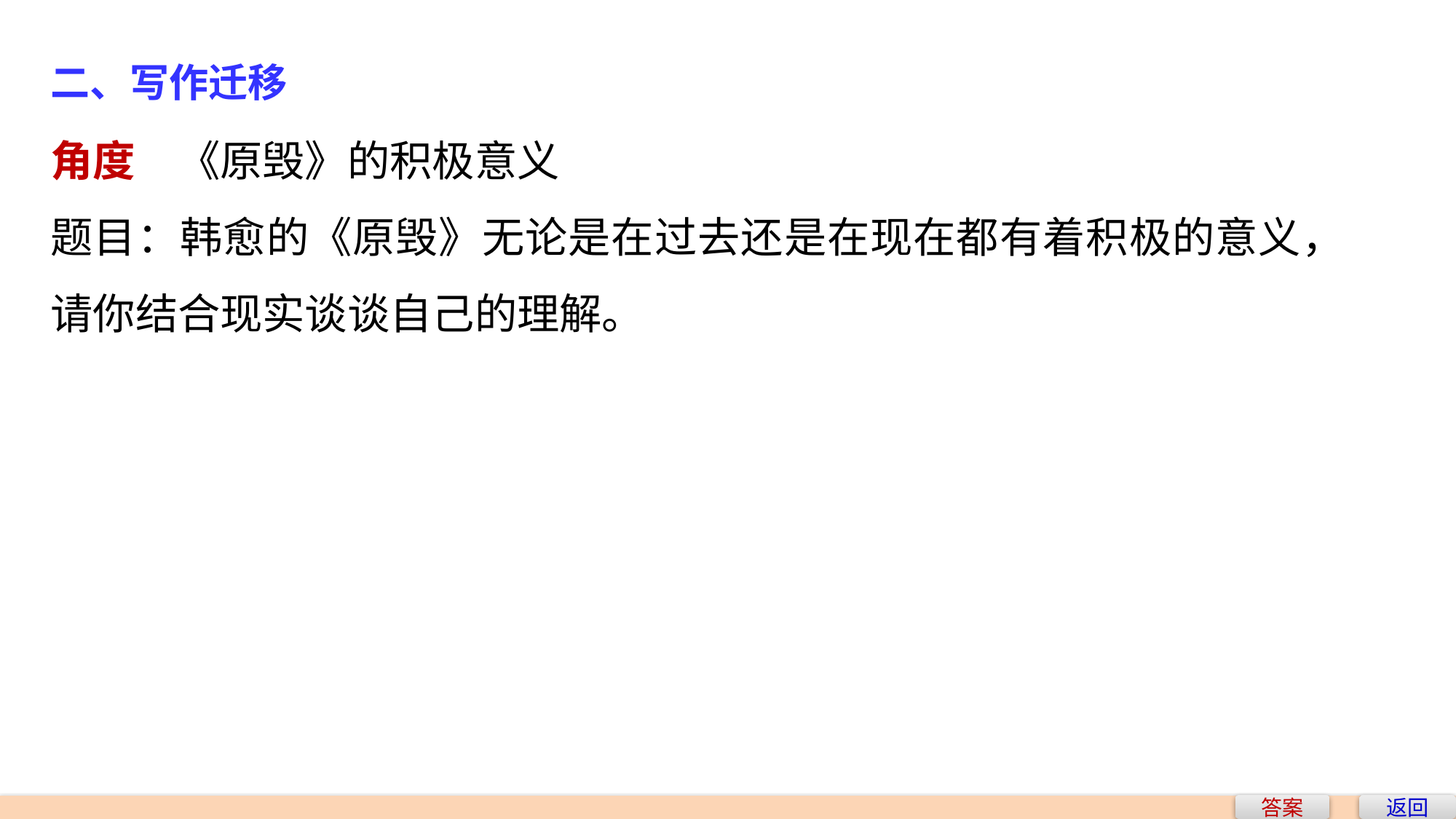

二、写作迁移
角度　《原毁》的积极意义
题目：韩愈的《原毁》无论是在过去还是在现在都有着积极的意义，请你结合现实谈谈自己的理解。
答案
返回